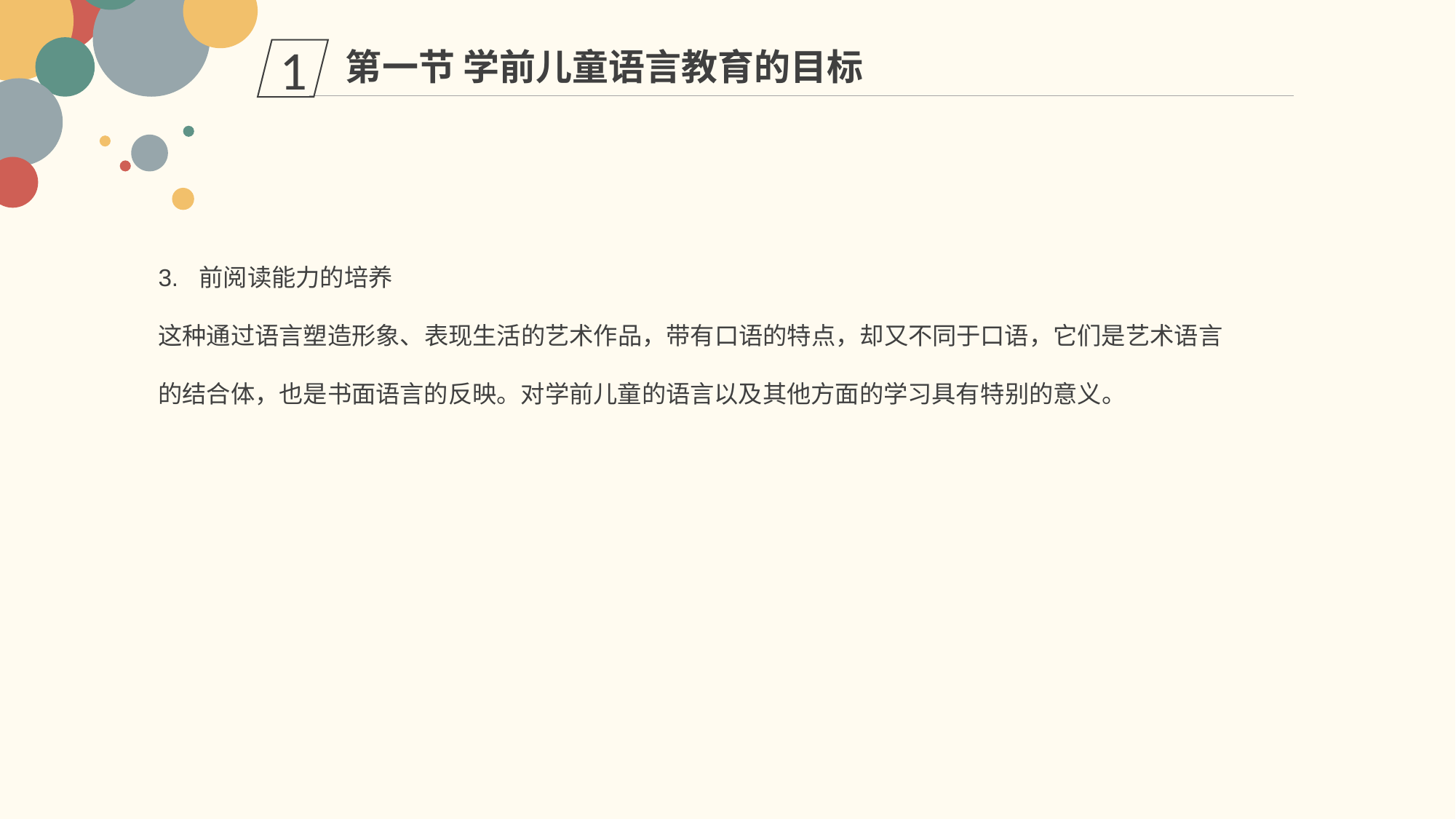

第一节 学前儿童语言教育的目标
1
前阅读能力的培养
这种通过语言塑造形象、表现生活的艺术作品，带有口语的特点，却又不同于口语，它们是艺术语言的结合体，也是书面语言的反映。对学前儿童的语言以及其他方面的学习具有特别的意义。